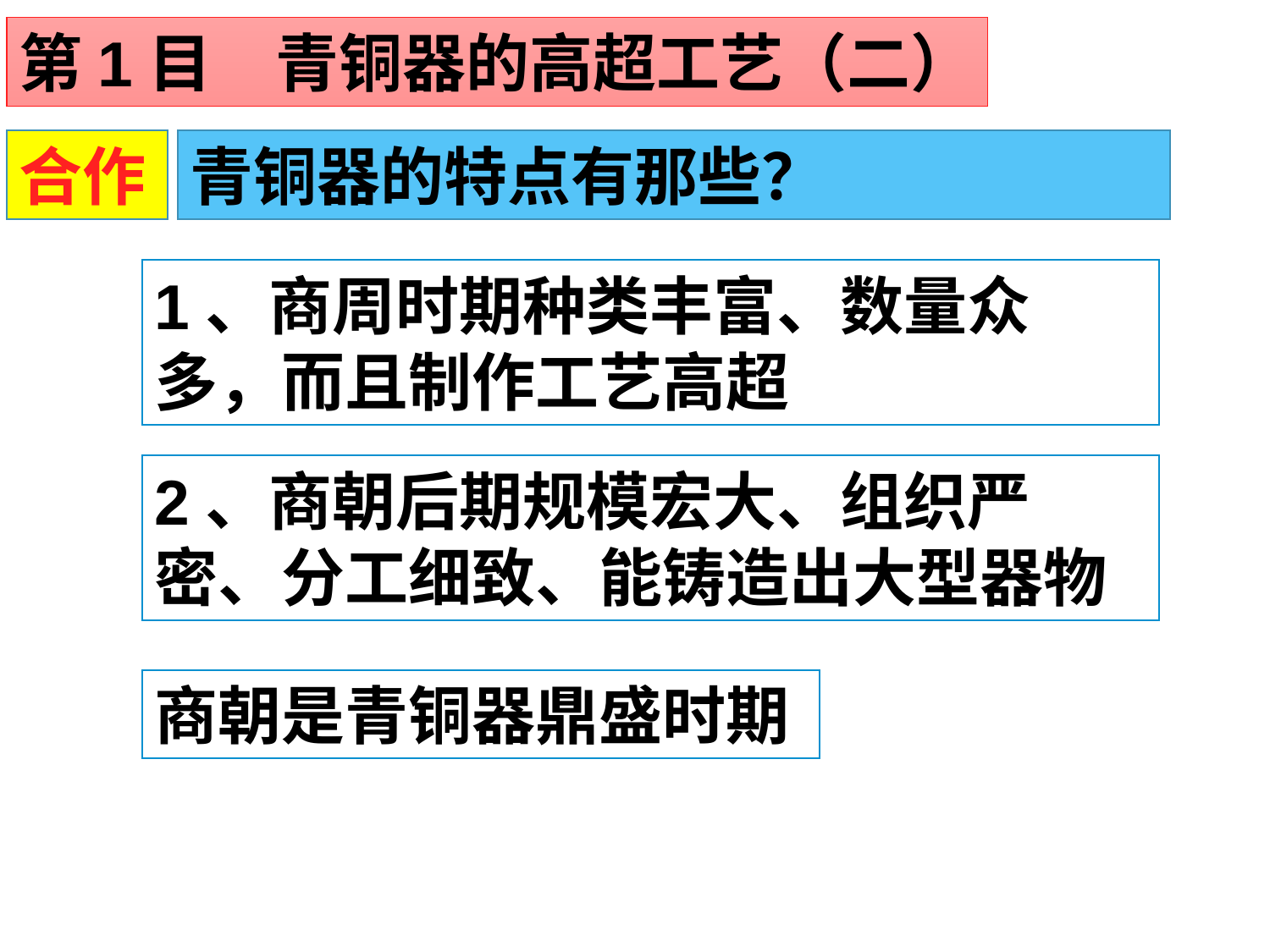

第1目　青铜器的高超工艺（二）
合作
青铜器的特点有那些？
1、商周时期种类丰富、数量众多，而且制作工艺高超
2、商朝后期规模宏大、组织严密、分工细致、能铸造出大型器物
商朝是青铜器鼎盛时期